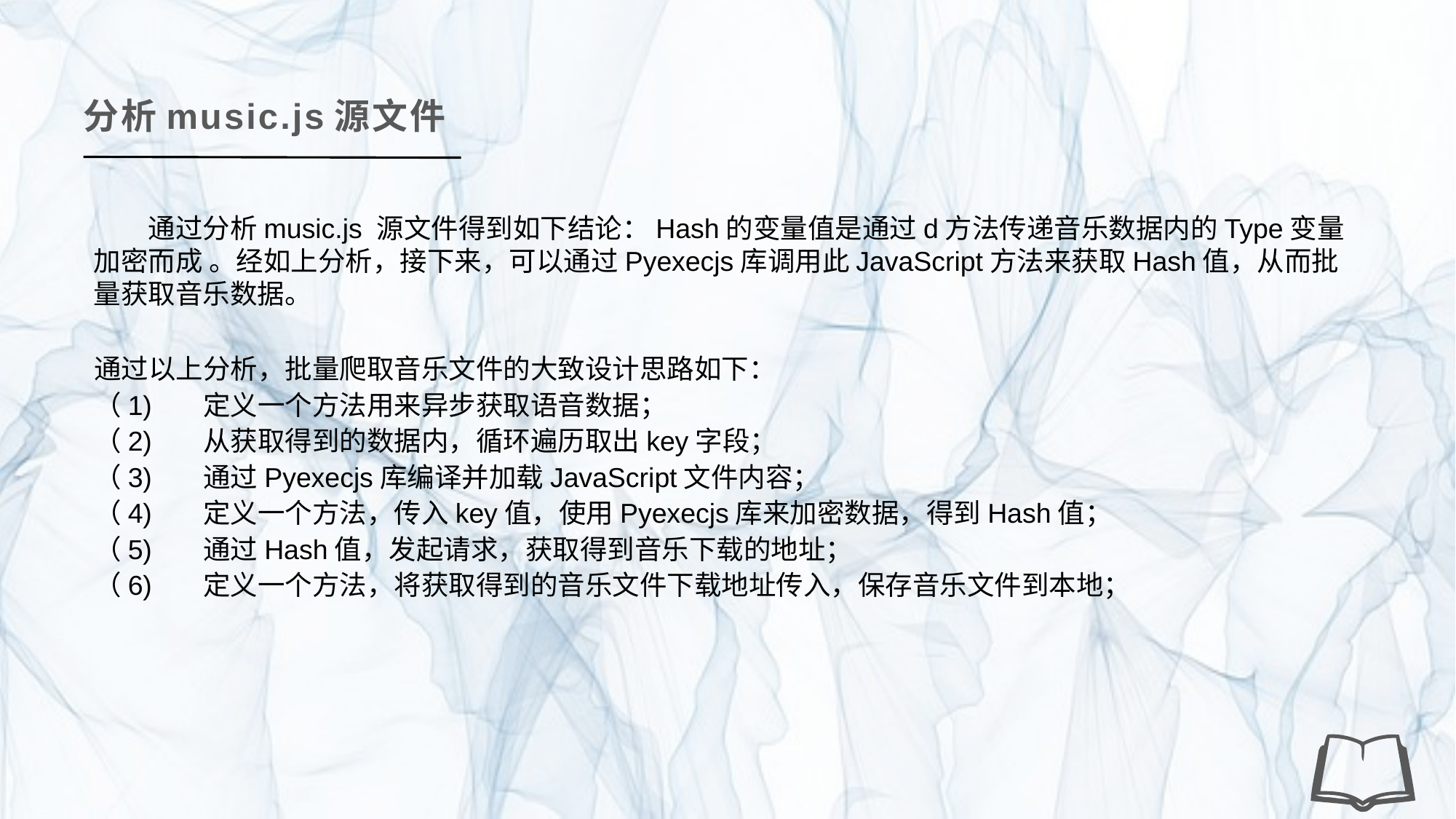

分析music.js源文件
通过分析music.js 源文件得到如下结论：Hash的变量值是通过d方法传递音乐数据内的Type变量加密而成 。经如上分析，接下来，可以通过Pyexecjs库调用此JavaScript方法来获取Hash值，从而批量获取音乐数据。
通过以上分析，批量爬取音乐文件的大致设计思路如下：
（1)	定义一个方法用来异步获取语音数据；
（2)	从获取得到的数据内，循环遍历取出key字段；
（3)	通过Pyexecjs库编译并加载JavaScript文件内容；
（4)	定义一个方法，传入key值，使用Pyexecjs库来加密数据，得到Hash值；
（5)	通过Hash值，发起请求，获取得到音乐下载的地址；
（6)	定义一个方法，将获取得到的音乐文件下载地址传入，保存音乐文件到本地；

48